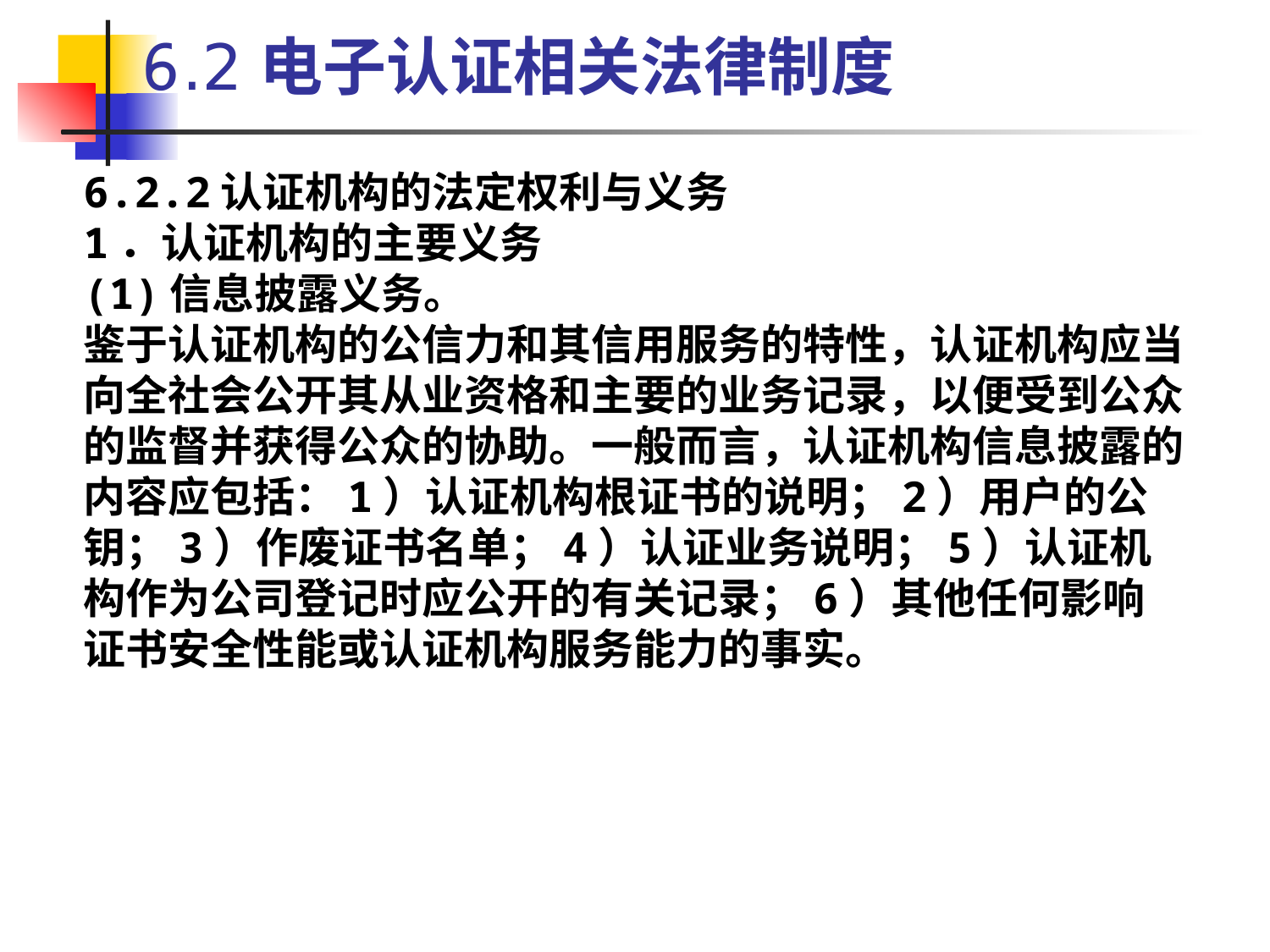

6.2电子认证相关法律制度
6.2.2认证机构的法定权利与义务
1．认证机构的主要义务
(1)信息披露义务。
鉴于认证机构的公信力和其信用服务的特性，认证机构应当向全社会公开其从业资格和主要的业务记录，以便受到公众的监督并获得公众的协助。一般而言，认证机构信息披露的内容应包括：1）认证机构根证书的说明；2）用户的公钥；3）作废证书名单；4）认证业务说明；5）认证机构作为公司登记时应公开的有关记录；6）其他任何影响证书安全性能或认证机构服务能力的事实。